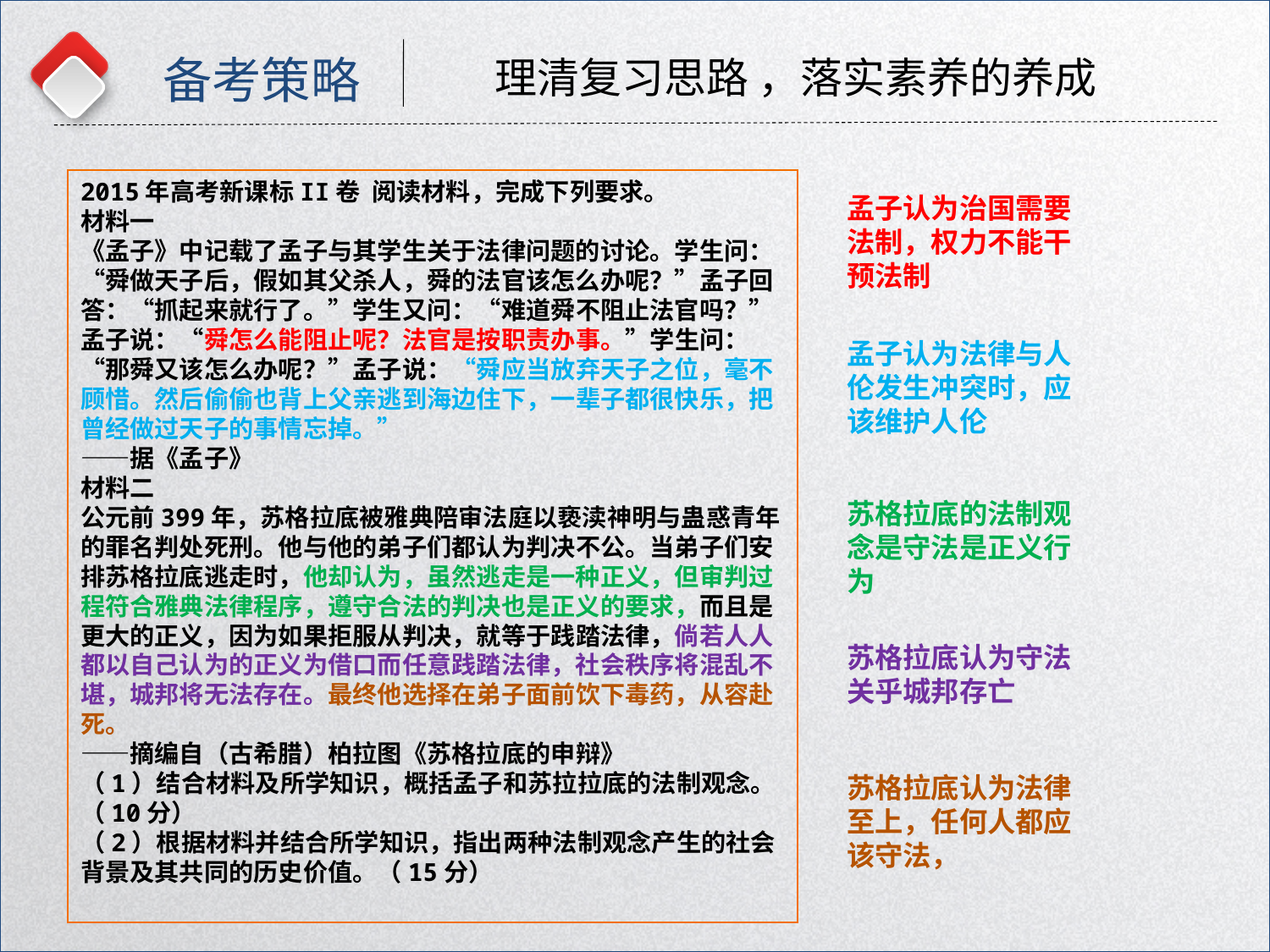

备考策略
理清复习思路 ，落实素养的养成

2015年高考新课标II卷  阅读材料，完成下列要求。
材料一
《孟子》中记载了孟子与其学生关于法律问题的讨论。学生问：“舜做天子后，假如其父杀人，舜的法官该怎么办呢？”孟子回答：“抓起来就行了。”学生又问：“难道舜不阻止法官吗？”孟子说：“舜怎么能阻止呢？法官是按职责办事。”学生问：“那舜又该怎么办呢？”孟子说：“舜应当放弃天子之位，毫不顾惜。然后偷偷也背上父亲逃到海边住下，一辈子都很快乐，把曾经做过天子的事情忘掉。”
——据《孟子》
材料二
公元前399年，苏格拉底被雅典陪审法庭以亵渎神明与蛊惑青年的罪名判处死刑。他与他的弟子们都认为判决不公。当弟子们安排苏格拉底逃走时，他却认为，虽然逃走是一种正义，但审判过程符合雅典法律程序，遵守合法的判决也是正义的要求，而且是更大的正义，因为如果拒服从判决，就等于践踏法律，倘若人人都以自己认为的正义为借口而任意践踏法律，社会秩序将混乱不堪，城邦将无法存在。最终他选择在弟子面前饮下毒药，从容赴死。
——摘编自（古希腊）柏拉图《苏格拉底的申辩》
（1）结合材料及所学知识，概括孟子和苏拉拉底的法制观念。（10分）
（2）根据材料并结合所学知识，指出两种法制观念产生的社会背景及其共同的历史价值。（15分）
孟子认为治国需要法制，权力不能干预法制
孟子认为法律与人伦发生冲突时，应该维护人伦
苏格拉底的法制观念是守法是正义行为
苏格拉底认为守法关乎城邦存亡
苏格拉底认为法律至上，任何人都应该守法，